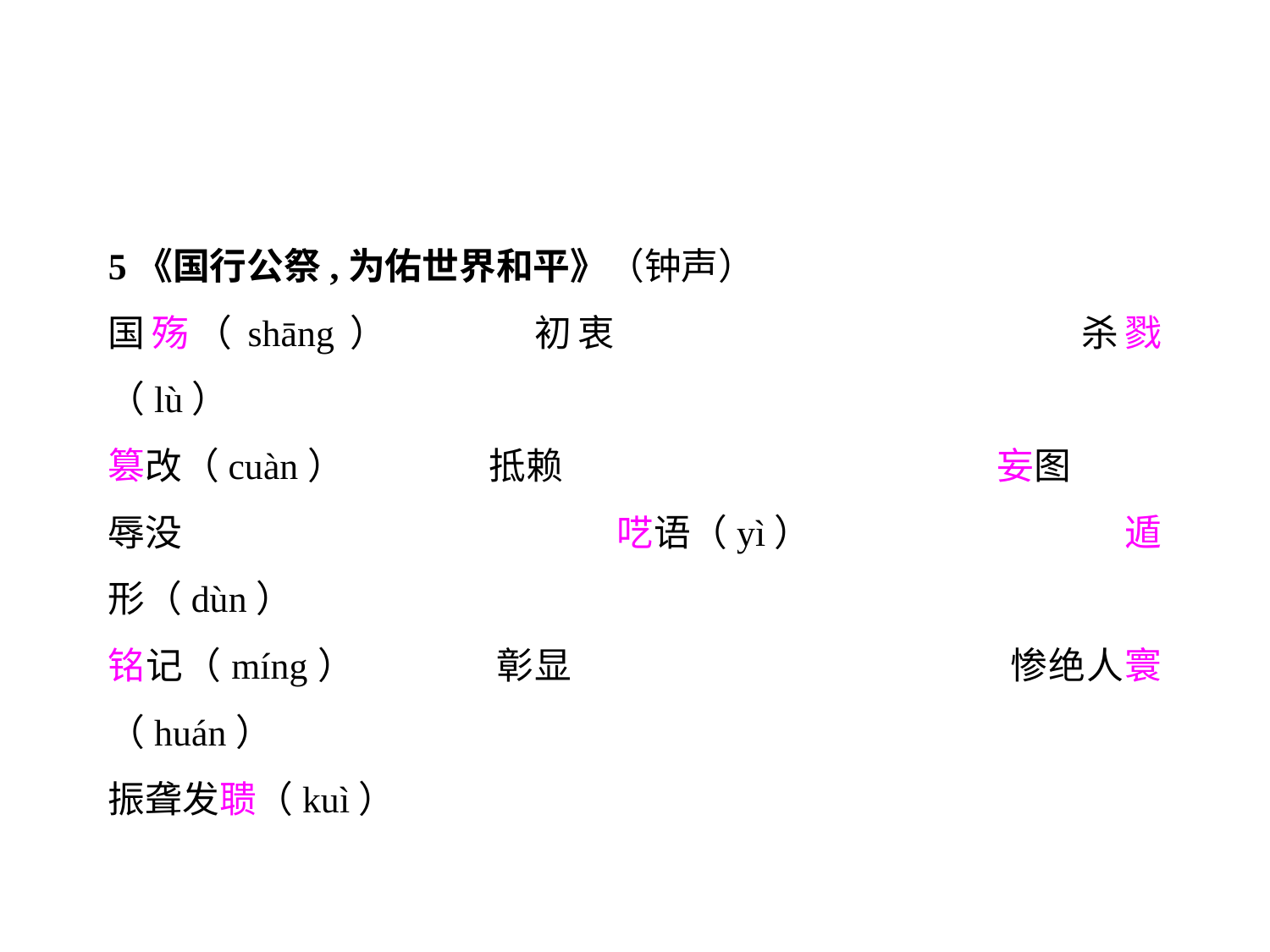

5《国行公祭,为佑世界和平》（钟声）
国殇（shāng）		初衷				杀戮（lù）
篡改（cuàn）		抵赖				妄图
辱没				呓语（yì）			遁形（dùn）
铭记（míng）		彰显				惨绝人寰（huán）
振聋发聩（kuì）